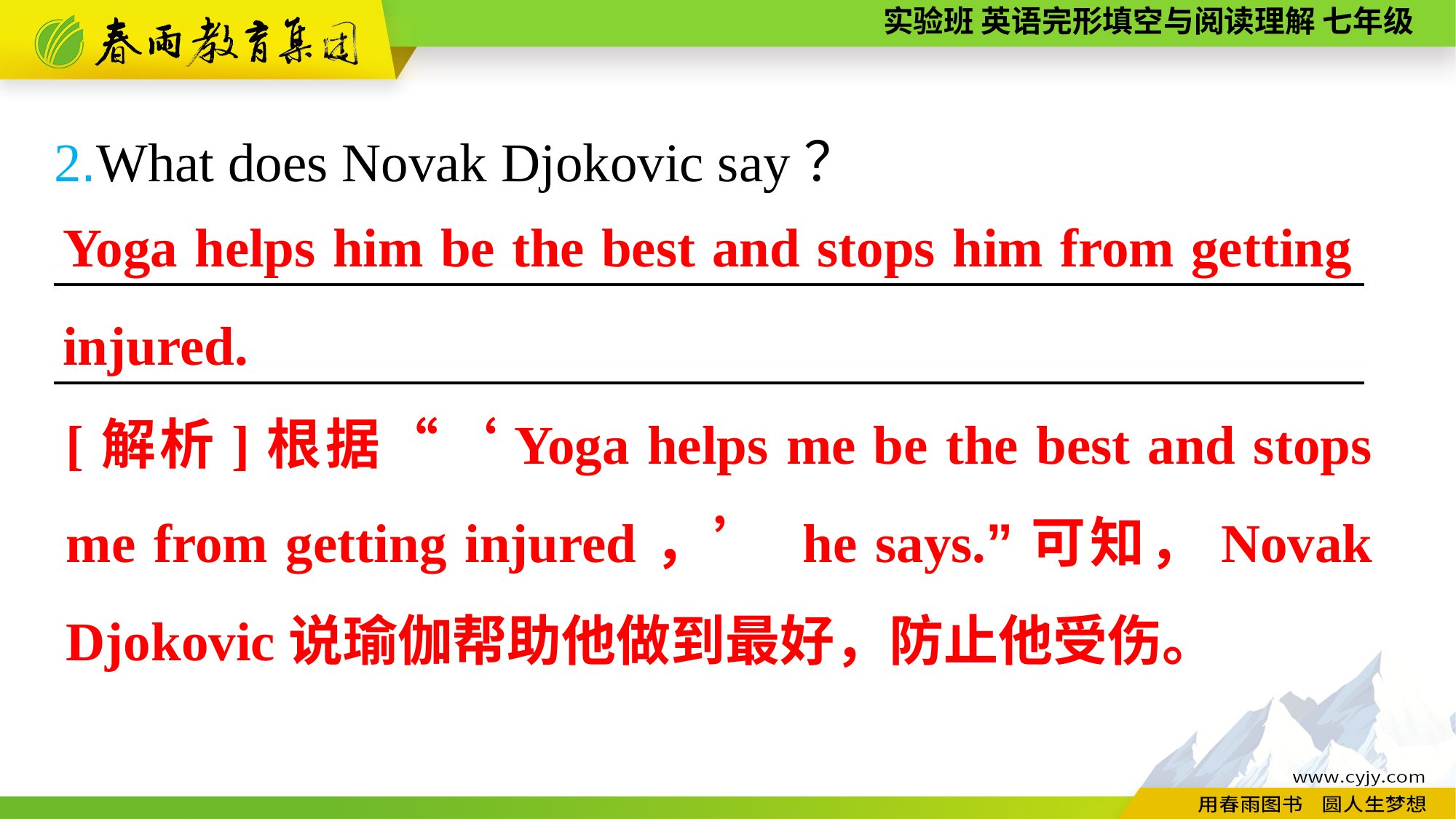

2.What does Novak Djokovic say？
————————————————————————
————————————————————————
Yoga helps him be the best and stops him from getting injured.
[解析]根据“‘Yoga helps me be the best and stops me from getting injured，’ he says.”可知，Novak Djokovic说瑜伽帮助他做到最好，防止他受伤。